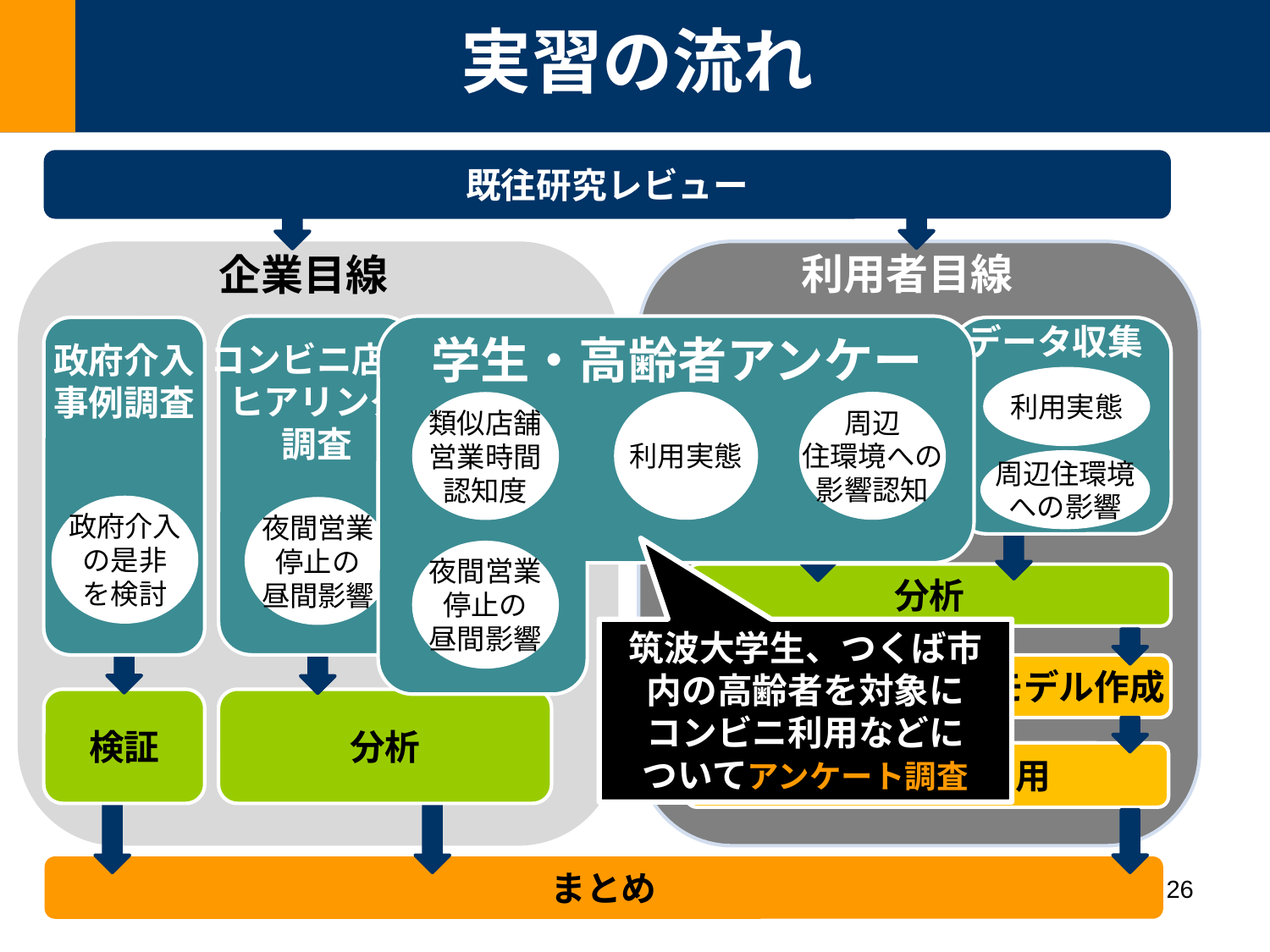

実習の流れ
既往研究レビュー

企業目線
夜間
営業停止の
昼間の影響
利用者目線

コンビニ店長
ヒアリング
調査

政府介入
事例調査

データ収集

学生・高齢者アンケート

zｚｚｚｚ
利用実態
利用実態
周辺
住環境への
影響認知
類似店舗
営業時間
認知度
周辺住環境
への影響
1-2
1-3
政府介入
の是非
を検討
夜間営業
停止の
昼間影響

夜間営業
停止の
昼間影響
分析
筑波大学生、つくば市内の高齢者を対象に
コンビニ利用などに
ついてアンケート調査

不要24Hコンビニモデル作成
検証
分析

つくば市に適用

まとめ
26